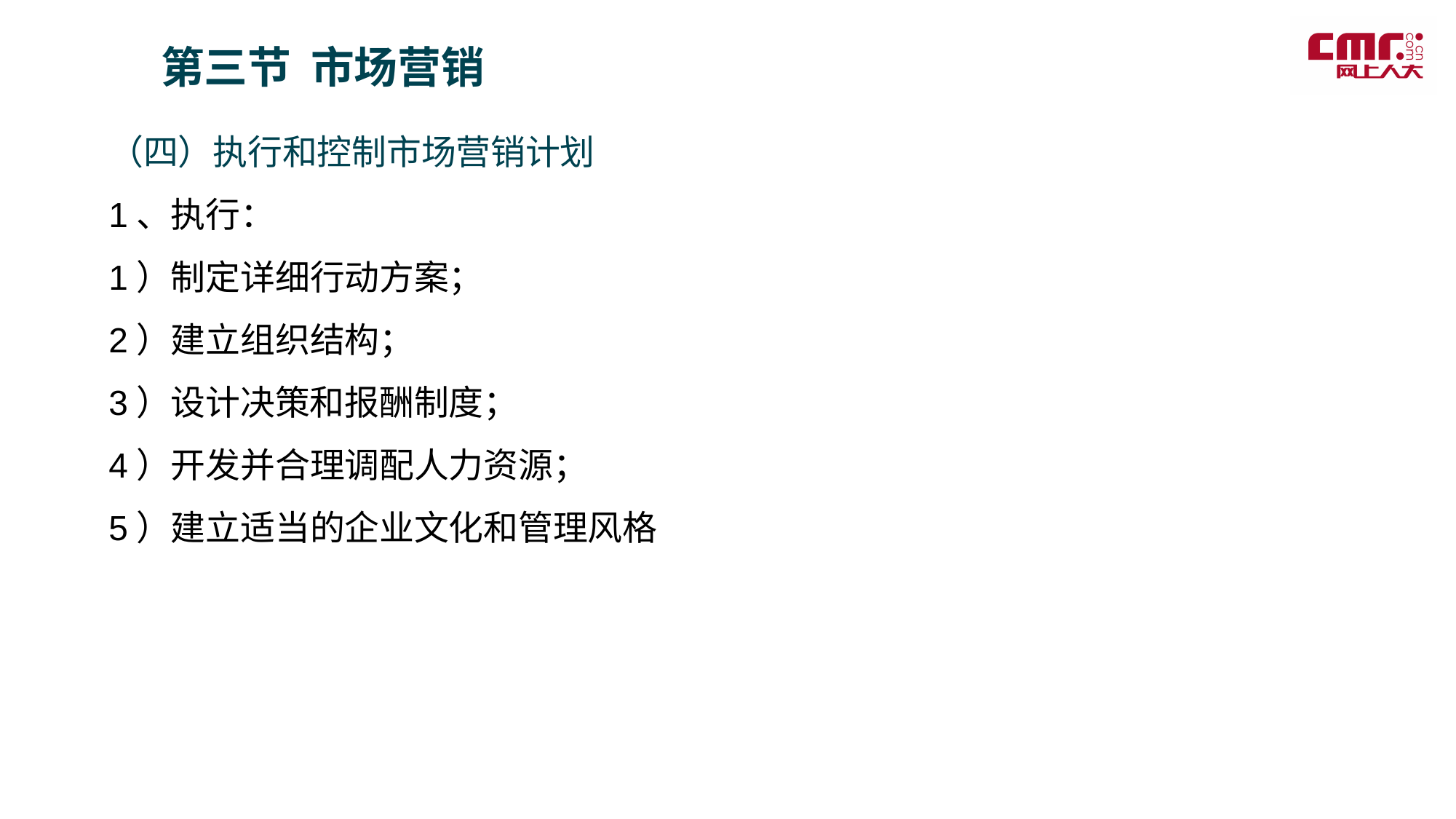

第三节  市场营销
（四）执行和控制市场营销计划
1、执行：
1）制定详细行动方案；
2）建立组织结构；
3）设计决策和报酬制度；
4）开发并合理调配人力资源；
5）建立适当的企业文化和管理风格